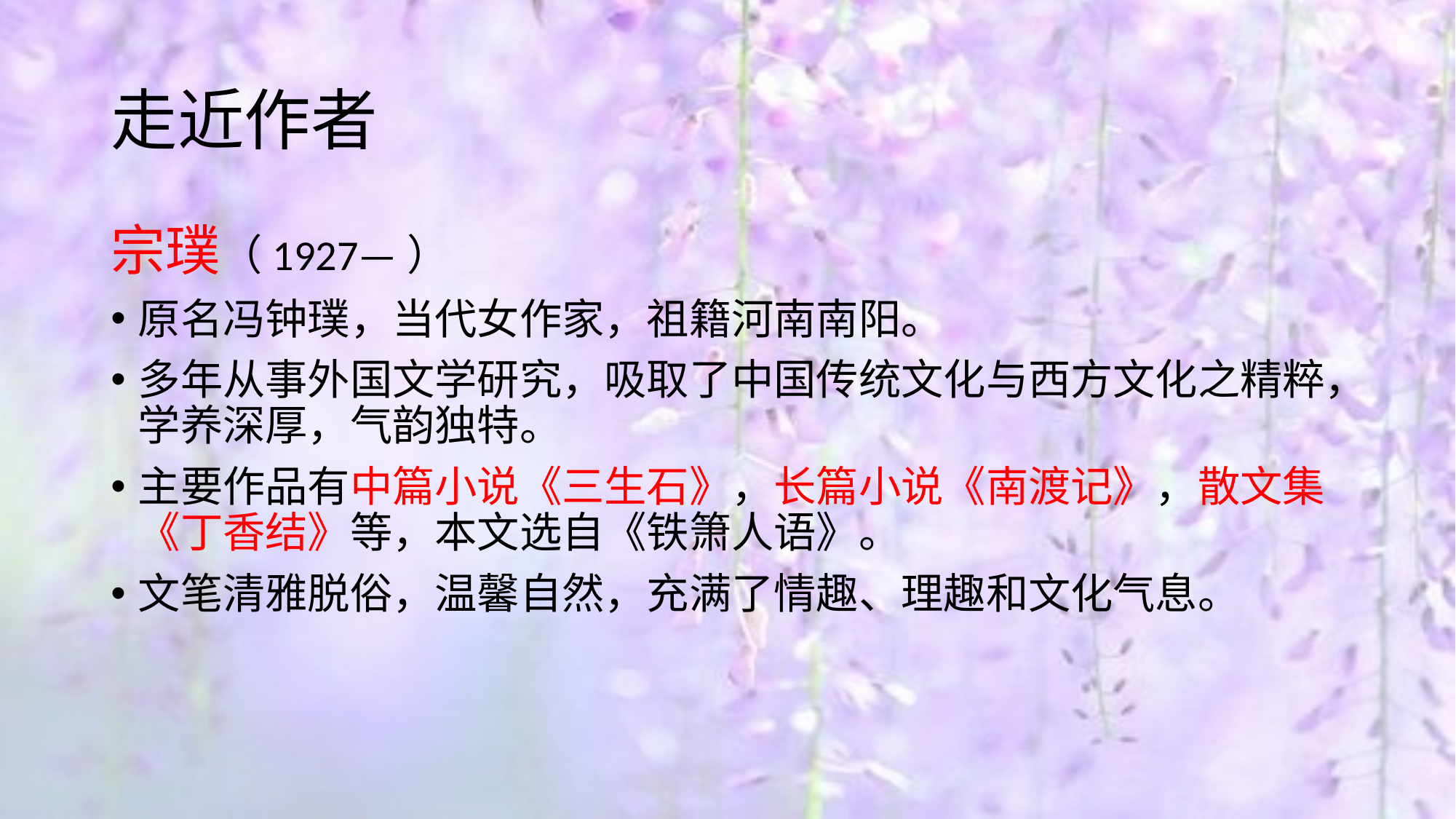

# 走近作者
宗璞（1927—）
原名冯钟璞，当代女作家，祖籍河南南阳。
多年从事外国文学研究，吸取了中国传统文化与西方文化之精粹，学养深厚，气韵独特。
主要作品有中篇小说《三生石》，长篇小说《南渡记》，散文集《丁香结》等，本文选自《铁箫人语》。
文笔清雅脱俗，温馨自然，充满了情趣、理趣和文化气息。